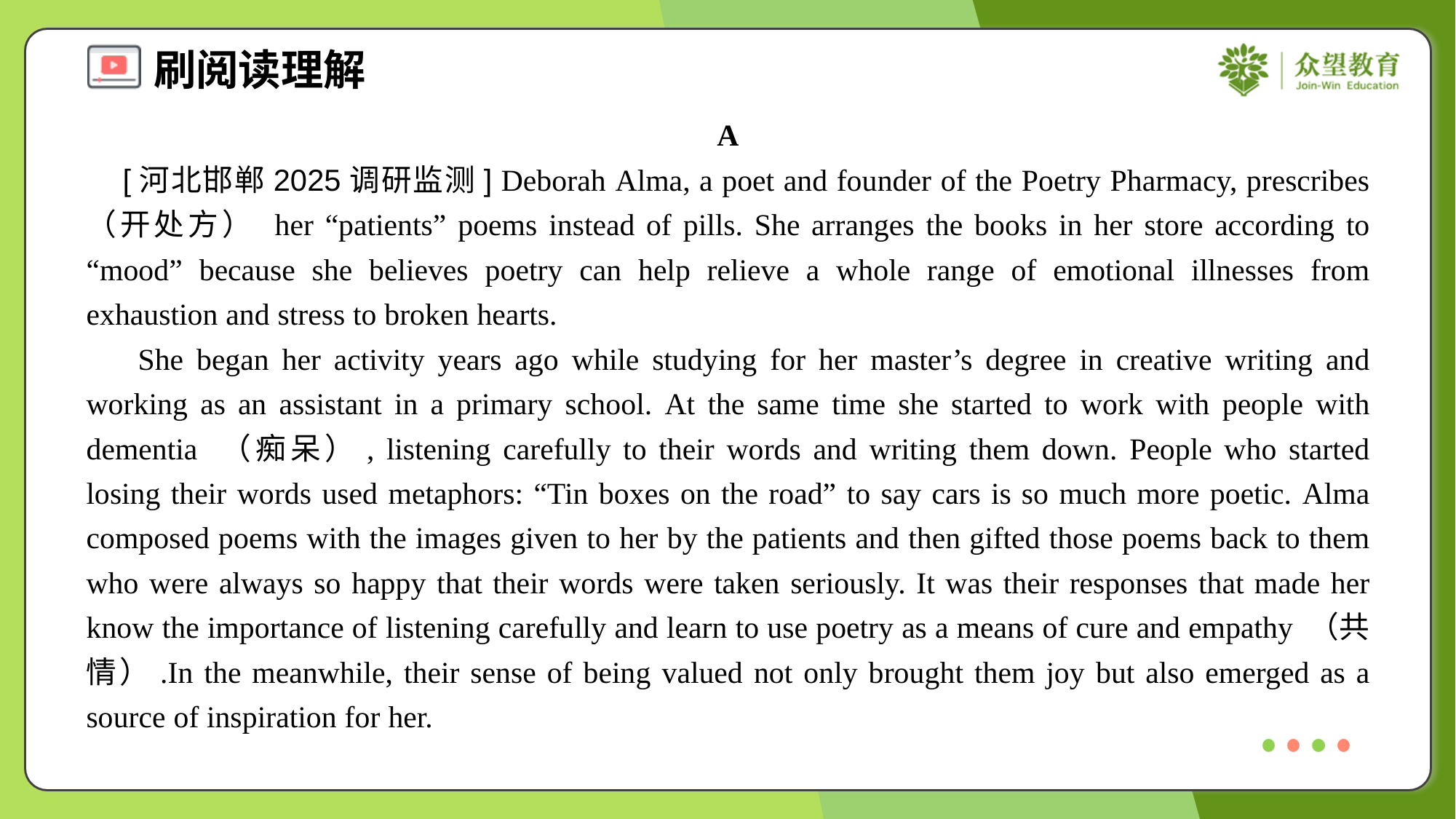

A
    [河北邯郸2025调研监测] Deborah Alma, a poet and founder of the Poetry Pharmacy, prescribes （开处方） her “patients” poems instead of pills. She arranges the books in her store according to “mood” because she believes poetry can help relieve a whole range of emotional illnesses from exhaustion and stress to broken hearts.
    She began her activity years ago while studying for her master’s degree in creative writing and working as an assistant in a primary school. At the same time she started to work with people with dementia （痴呆）, listening carefully to their words and writing them down. People who started losing their words used metaphors: “Tin boxes on the road” to say cars is so much more poetic. Alma composed poems with the images given to her by the patients and then gifted those poems back to them who were always so happy that their words were taken seriously. It was their responses that made her know the importance of listening carefully and learn to use poetry as a means of cure and empathy （共情）.In the meanwhile, their sense of being valued not only brought them joy but also emerged as a source of inspiration for her.